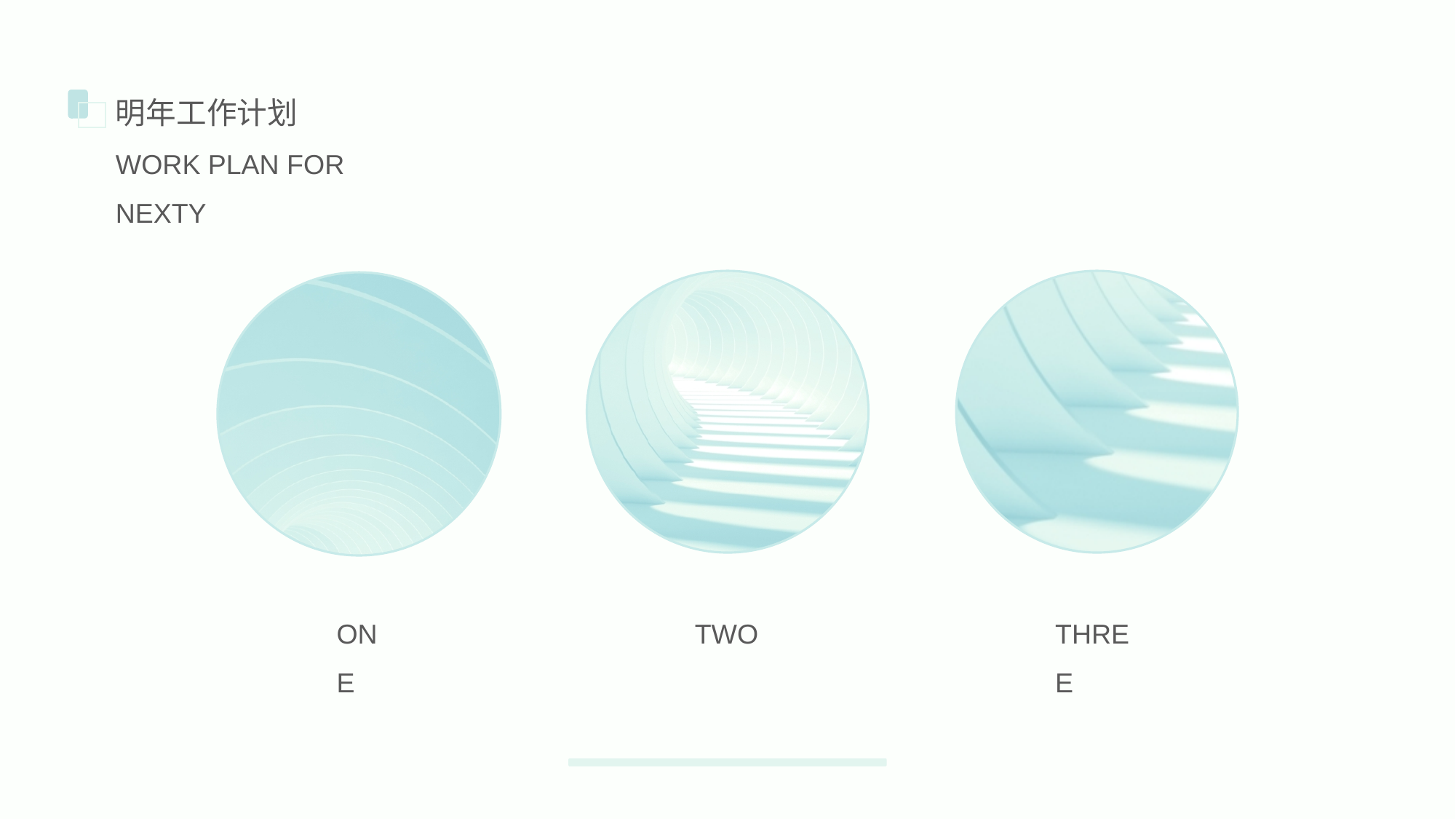

明年工作计划
WORK PLAN FOR NEXTY

ONE
TWO
THREE